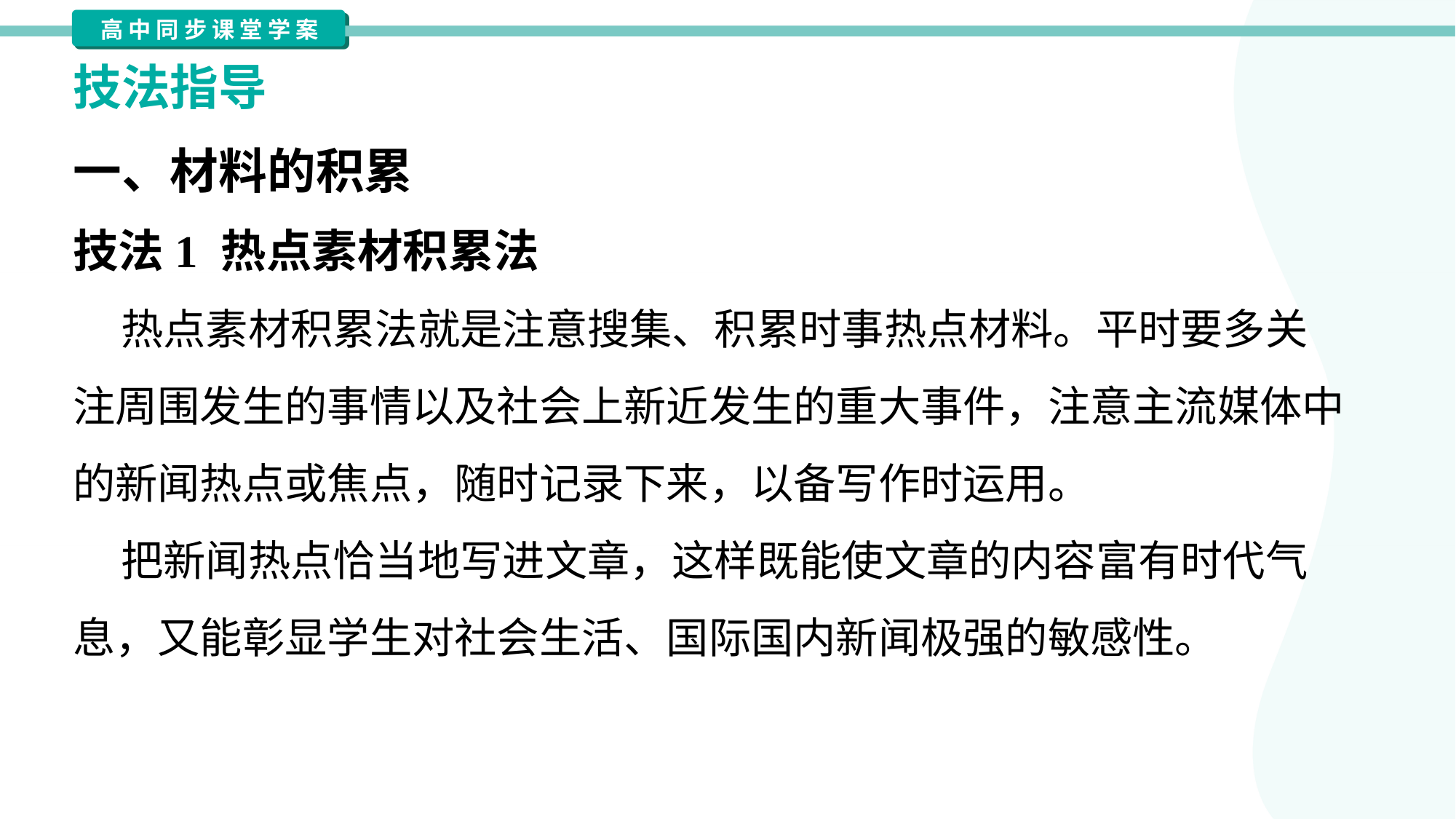

技法指导
一、材料的积累
技法1 热点素材积累法
    热点素材积累法就是注意搜集、积累时事热点材料。平时要多关
注周围发生的事情以及社会上新近发生的重大事件，注意主流媒体中
的新闻热点或焦点，随时记录下来，以备写作时运用。
    把新闻热点恰当地写进文章，这样既能使文章的内容富有时代气
息，又能彰显学生对社会生活、国际国内新闻极强的敏感性。